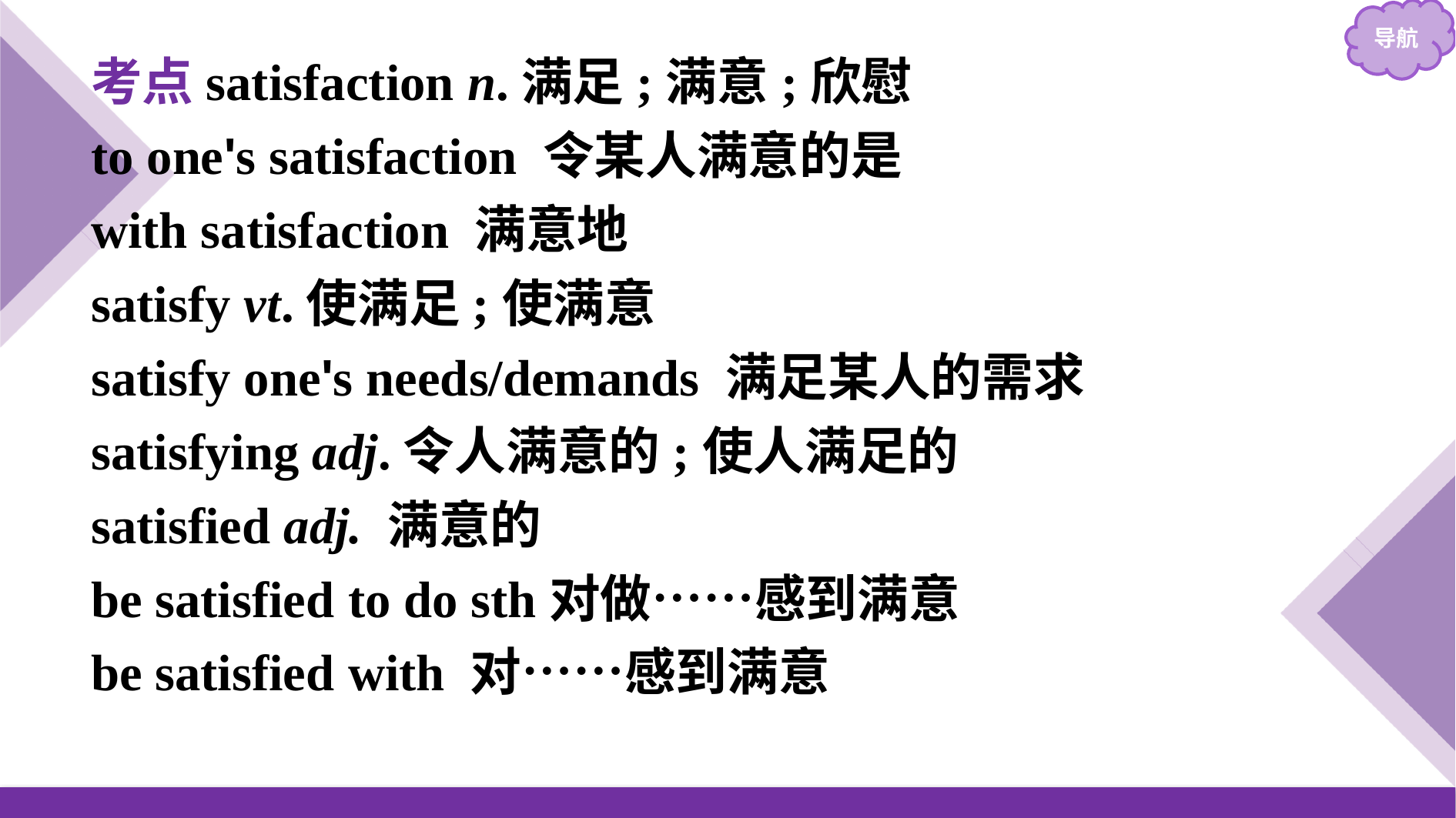

考点satisfaction n.满足;满意;欣慰
to one's satisfaction 令某人满意的是
with satisfaction 满意地
satisfy vt.使满足;使满意
satisfy one's needs/demands 满足某人的需求
satisfying adj.令人满意的;使人满足的
satisfied adj. 满意的
be satisfied to do sth对做……感到满意
be satisfied with 对……感到满意